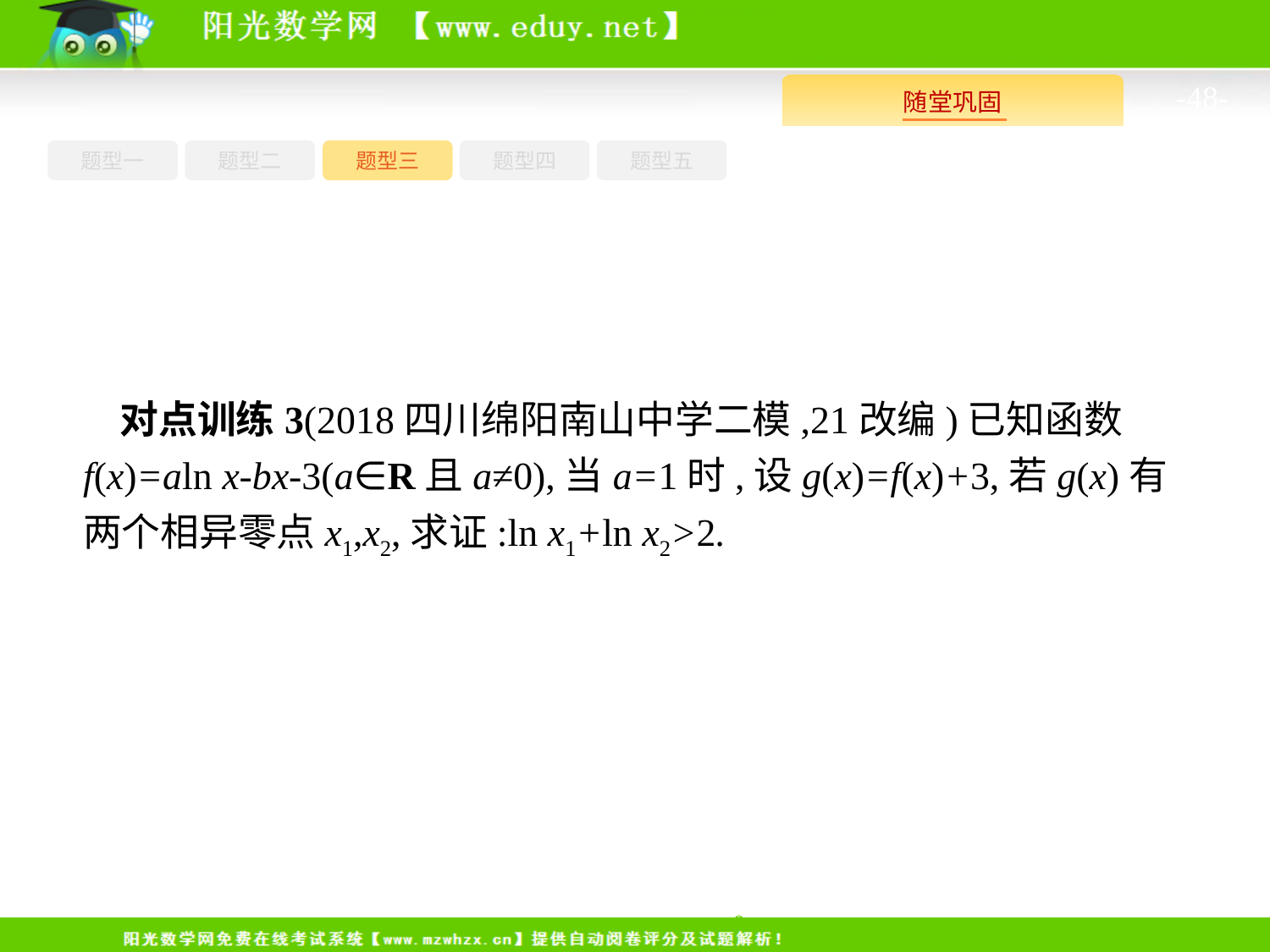

-48-
题型一
题型三
题型四
题型五
题型二
对点训练3(2018四川绵阳南山中学二模,21改编)已知函数f(x)=aln x-bx-3(a∈R且a≠0),当a=1时,设g(x)=f(x)+3,若g(x)有两个相异零点x1,x2,求证:ln x1+ln x2>2.